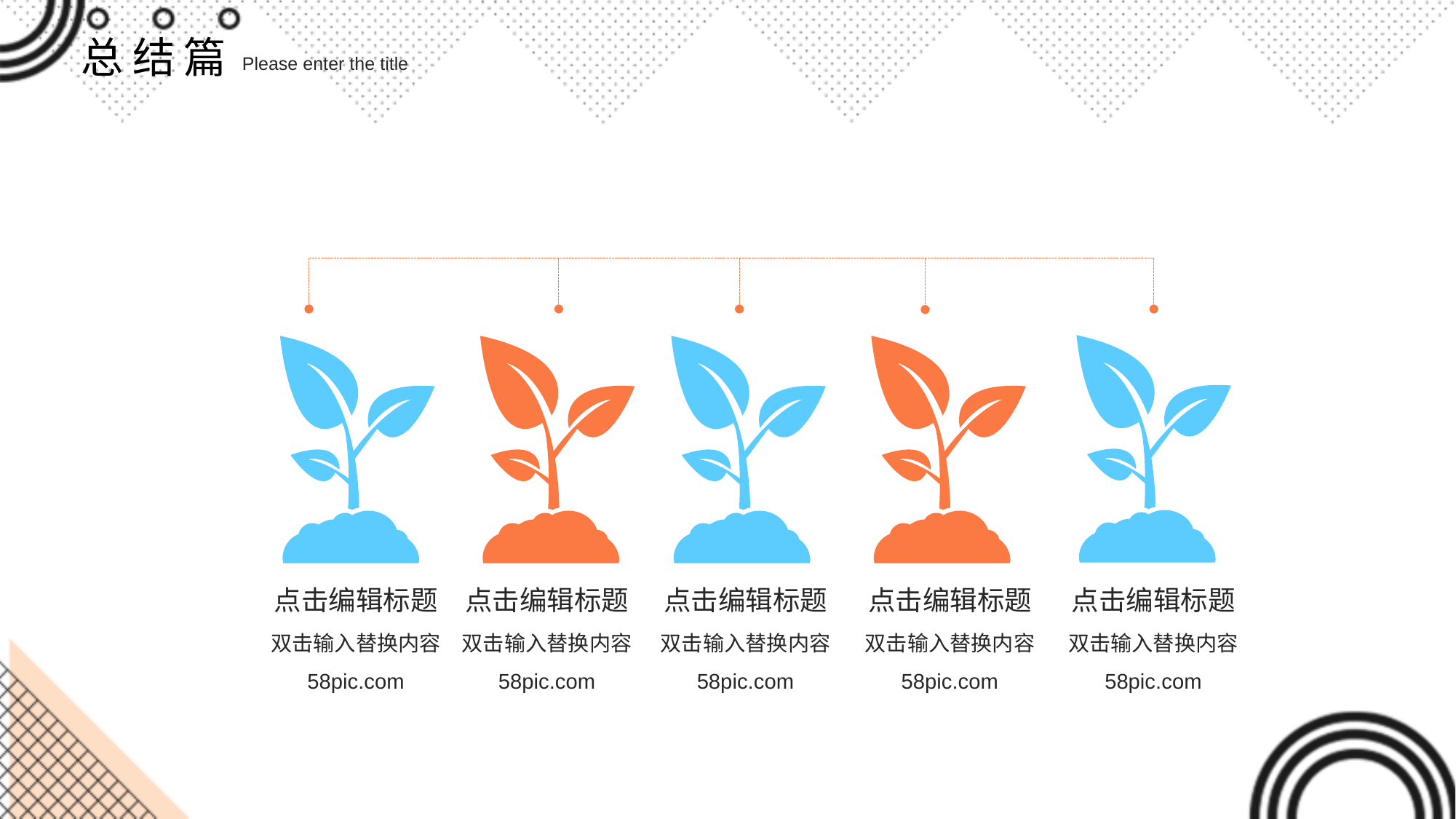

总结篇
Please enter the title

点击编辑标题
点击编辑标题
点击编辑标题
点击编辑标题
点击编辑标题
双击输入替换内容
58pic.com
双击输入替换内容
58pic.com
双击输入替换内容
58pic.com
双击输入替换内容
58pic.com
双击输入替换内容
58pic.com